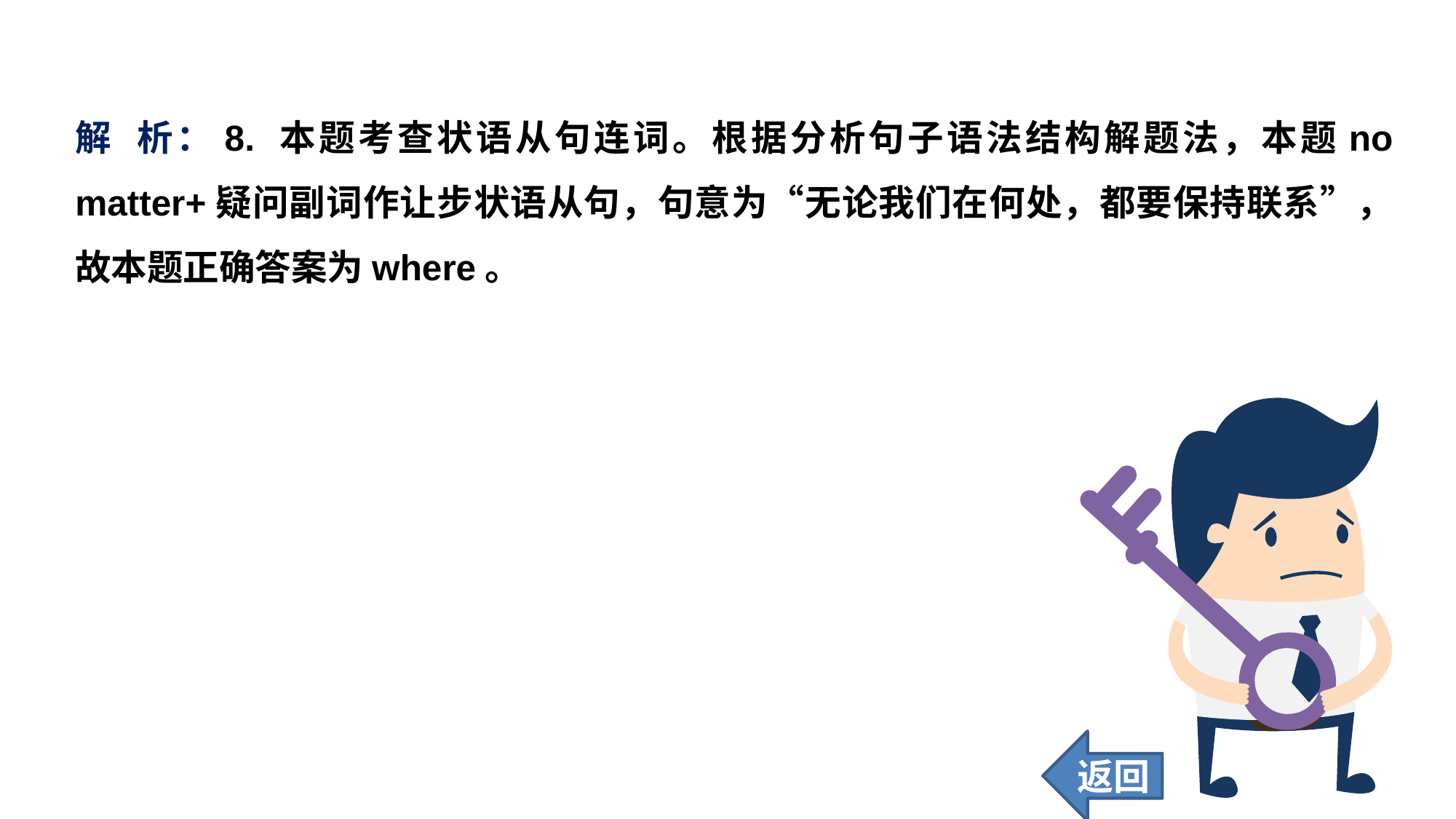

解  析：8. 本题考查状语从句连词。根据分析句子语法结构解题法，本题no matter+疑问副词作让步状语从句，句意为“无论我们在何处，都要保持联系”，故本题正确答案为where。

返回
167